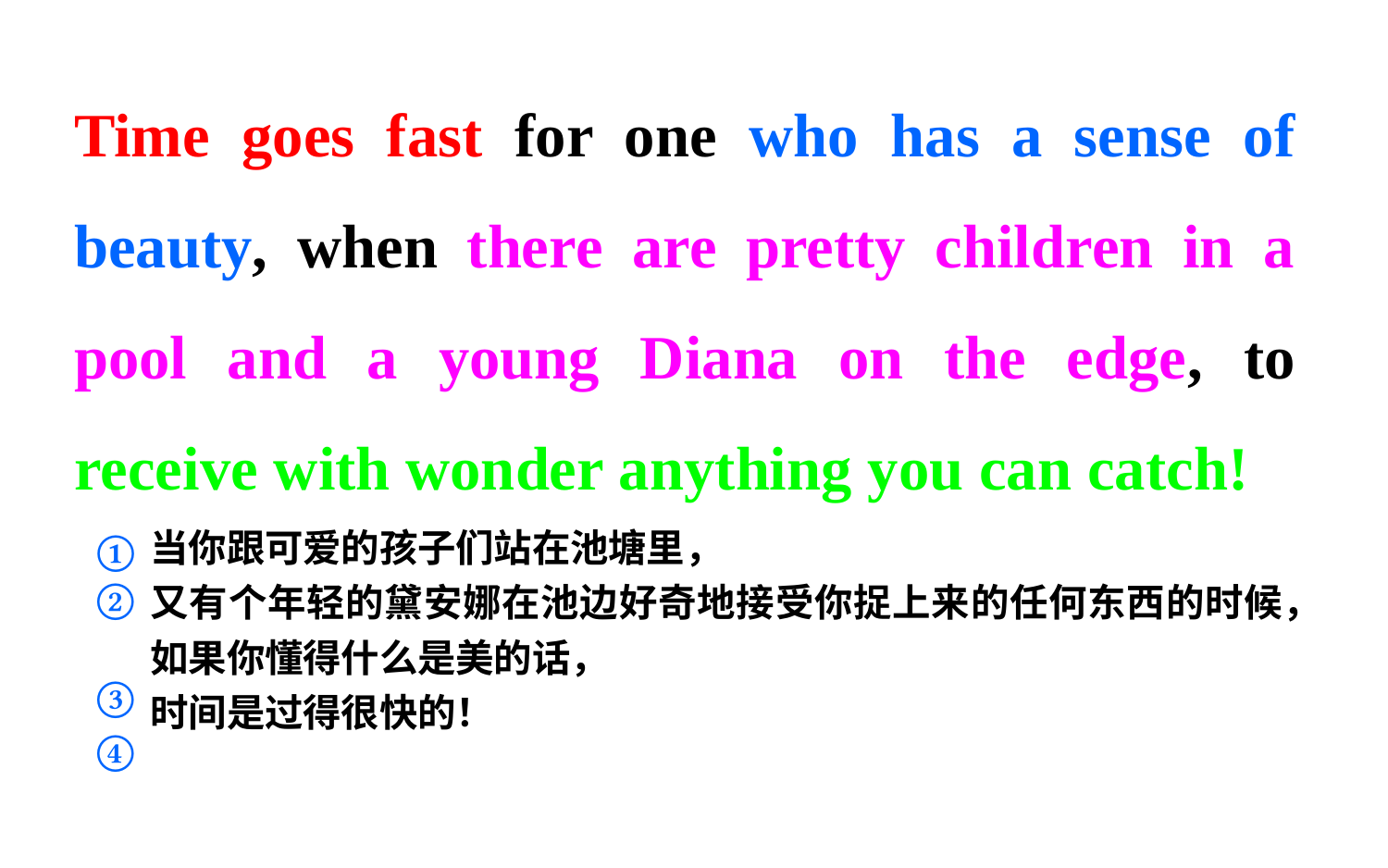

Time goes fast for one who has a sense of beauty, when there are pretty children in a pool and a young Diana on the edge, to receive with wonder anything you can catch!
当你跟可爱的孩子们站在池塘里，
又有个年轻的黛安娜在池边好奇地接受你捉上来的任何东西的时候，
如果你懂得什么是美的话，
时间是过得很快的！
①
②
③
④